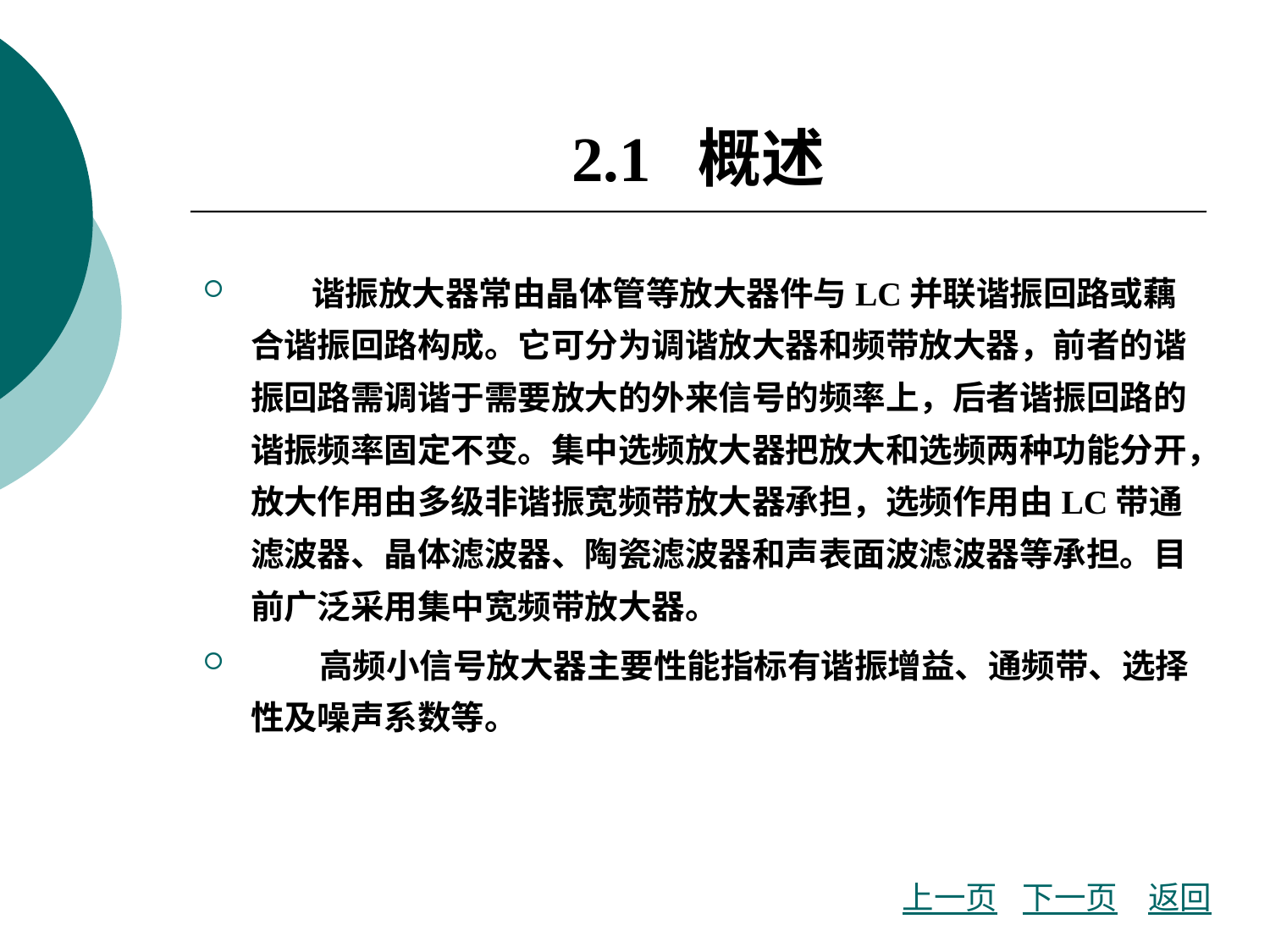

# 2.1  概述
       谐振放大器常由晶体管等放大器件与LC并联谐振回路或藕合谐振回路构成。它可分为调谐放大器和频带放大器，前者的谐振回路需调谐于需要放大的外来信号的频率上，后者谐振回路的谐振频率固定不变。集中选频放大器把放大和选频两种功能分开，放大作用由多级非谐振宽频带放大器承担，选频作用由LC带通滤波器、晶体滤波器、陶瓷滤波器和声表面波滤波器等承担。目前广泛采用集中宽频带放大器。
        高频小信号放大器主要性能指标有谐振增益、通频带、选择性及噪声系数等。
上一页
下一页
返回